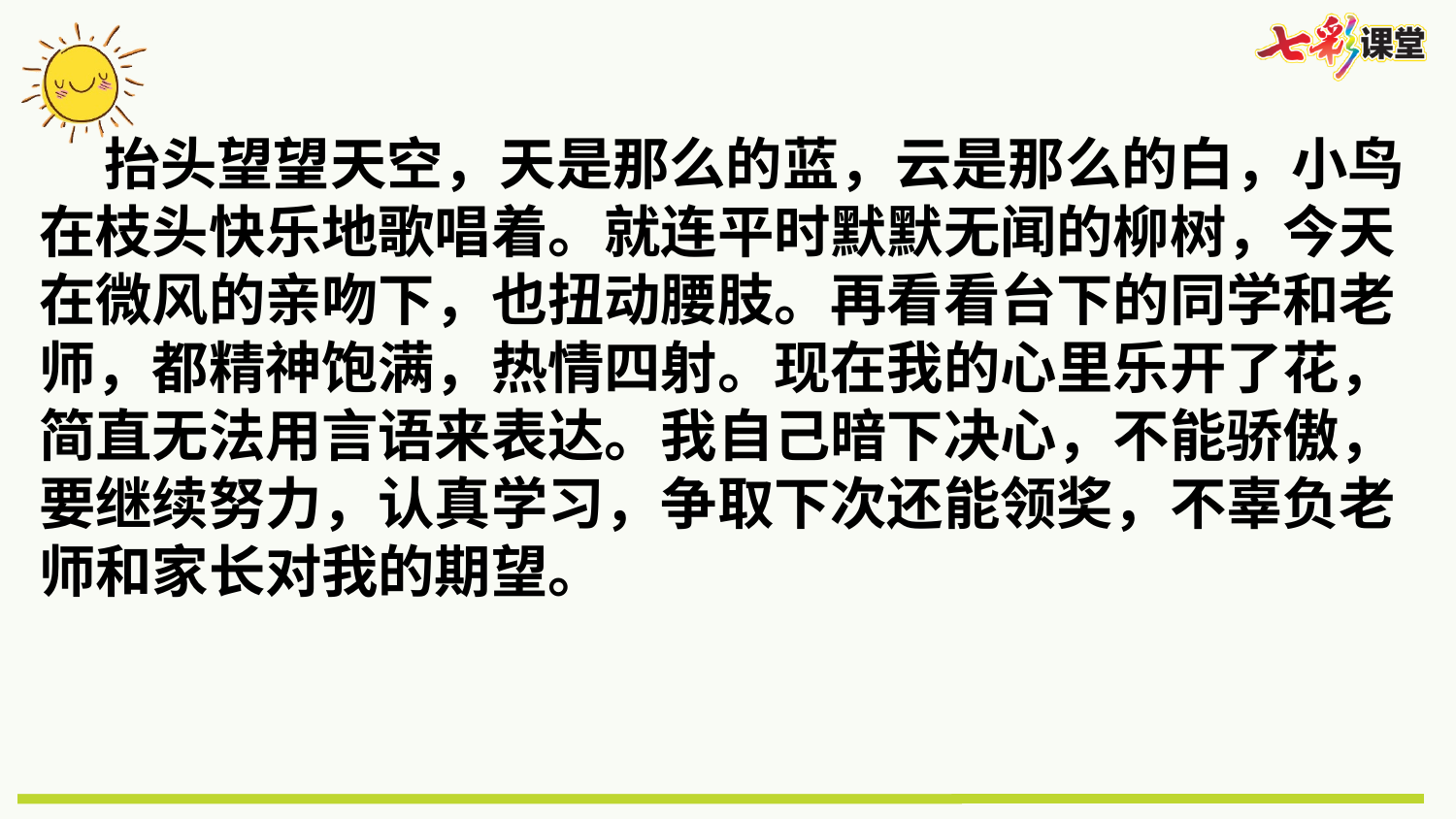

抬头望望天空，天是那么的蓝，云是那么的白，小鸟在枝头快乐地歌唱着。就连平时默默无闻的柳树，今天在微风的亲吻下，也扭动腰肢。再看看台下的同学和老师，都精神饱满，热情四射。现在我的心里乐开了花，简直无法用言语来表达。我自己暗下决心，不能骄傲，要继续努力，认真学习，争取下次还能领奖，不辜负老师和家长对我的期望。